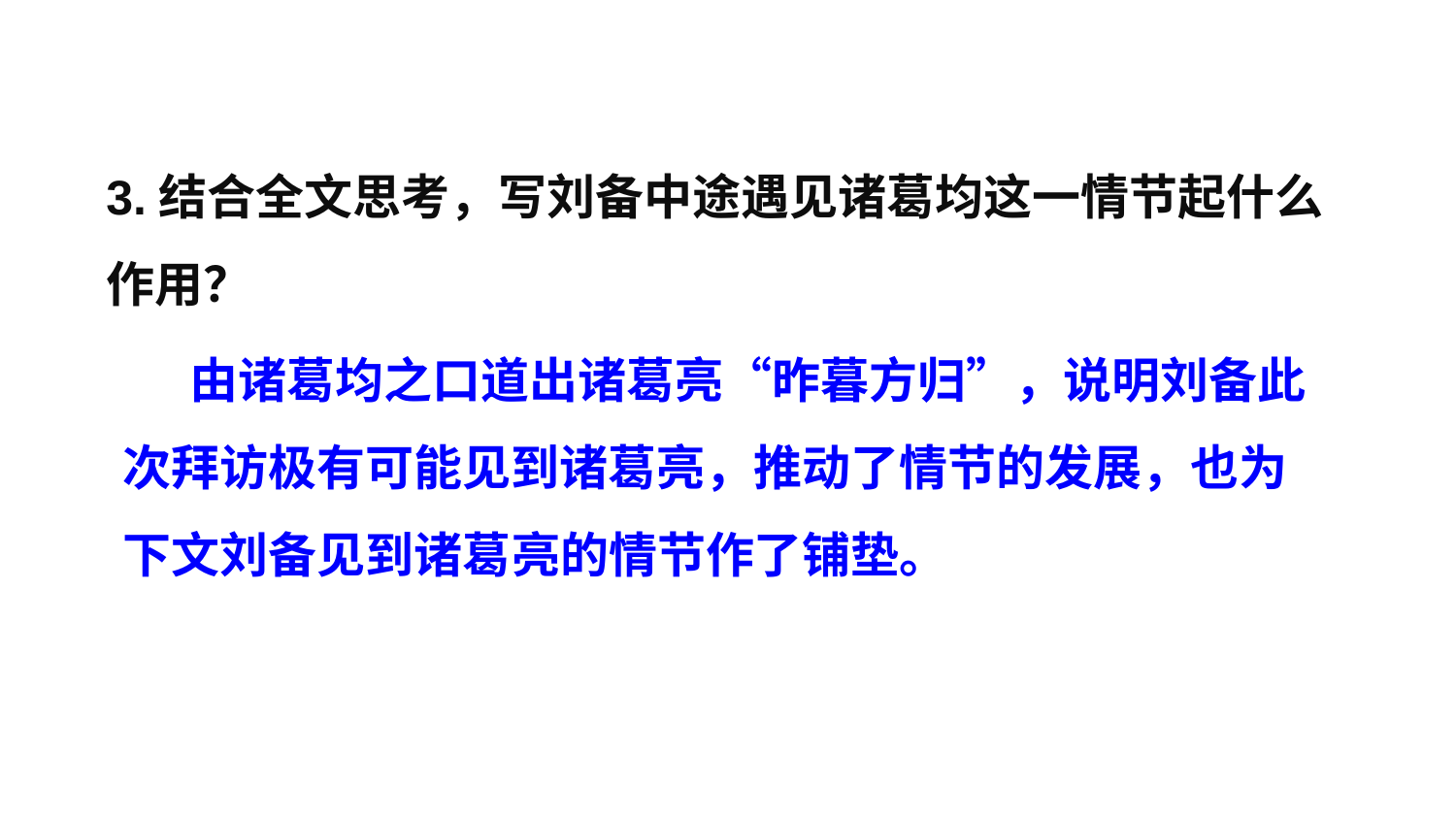

3.结合全文思考，写刘备中途遇见诸葛均这一情节起什么作用？
     由诸葛均之口道出诸葛亮“昨暮方归”，说明刘备此次拜访极有可能见到诸葛亮，推动了情节的发展，也为下文刘备见到诸葛亮的情节作了铺垫。